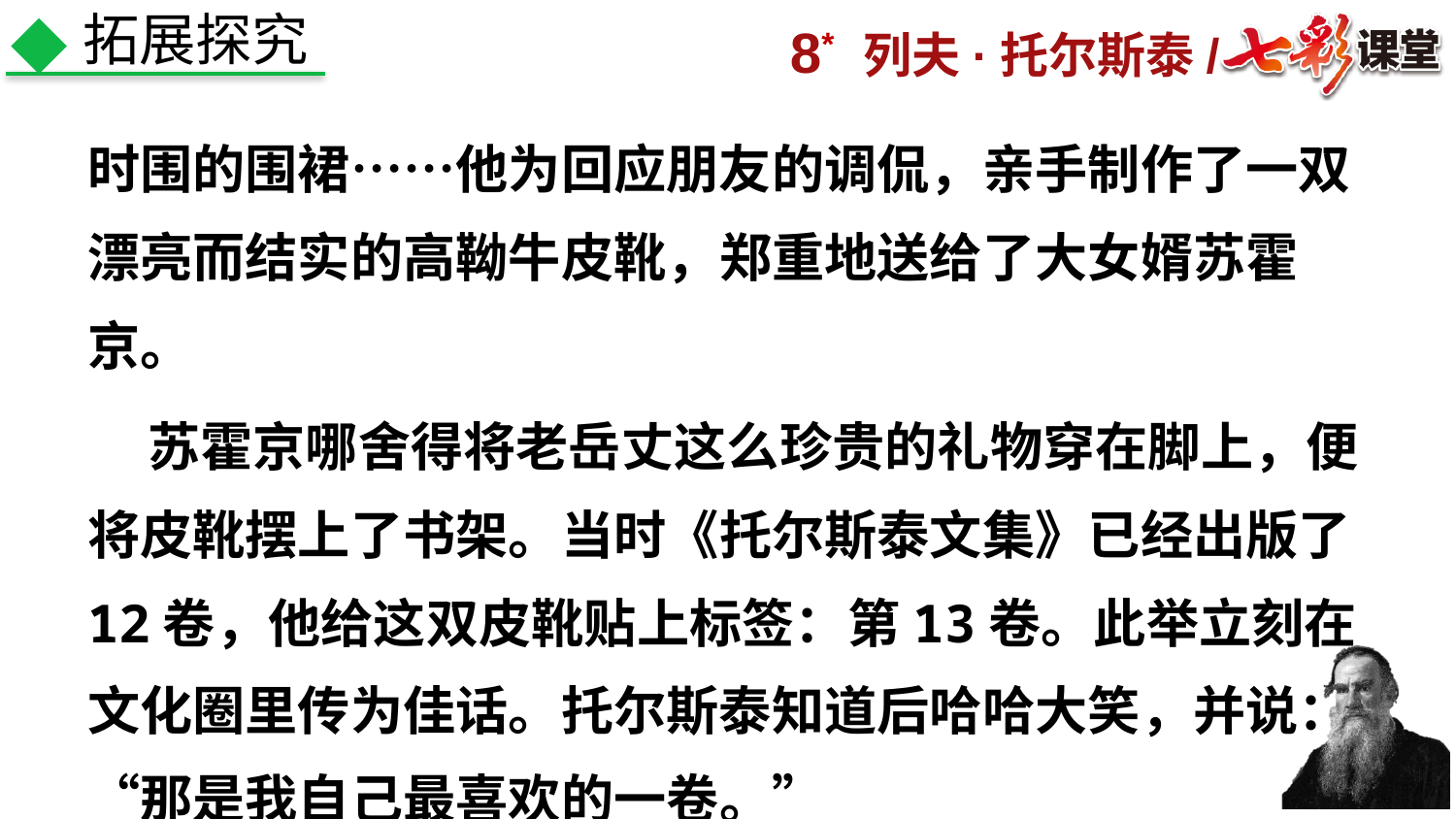

拓展探究

时围的围裙……他为回应朋友的调侃，亲手制作了一双漂亮而结实的高靿牛皮靴，郑重地送给了大女婿苏霍京。
    苏霍京哪舍得将老岳丈这么珍贵的礼物穿在脚上，便将皮靴摆上了书架。当时《托尔斯泰文集》已经出版了12卷，他给这双皮靴贴上标签：第13卷。此举立刻在文化圈里传为佳话。托尔斯泰知道后哈哈大笑，并说：“那是我自己最喜欢的一卷。”